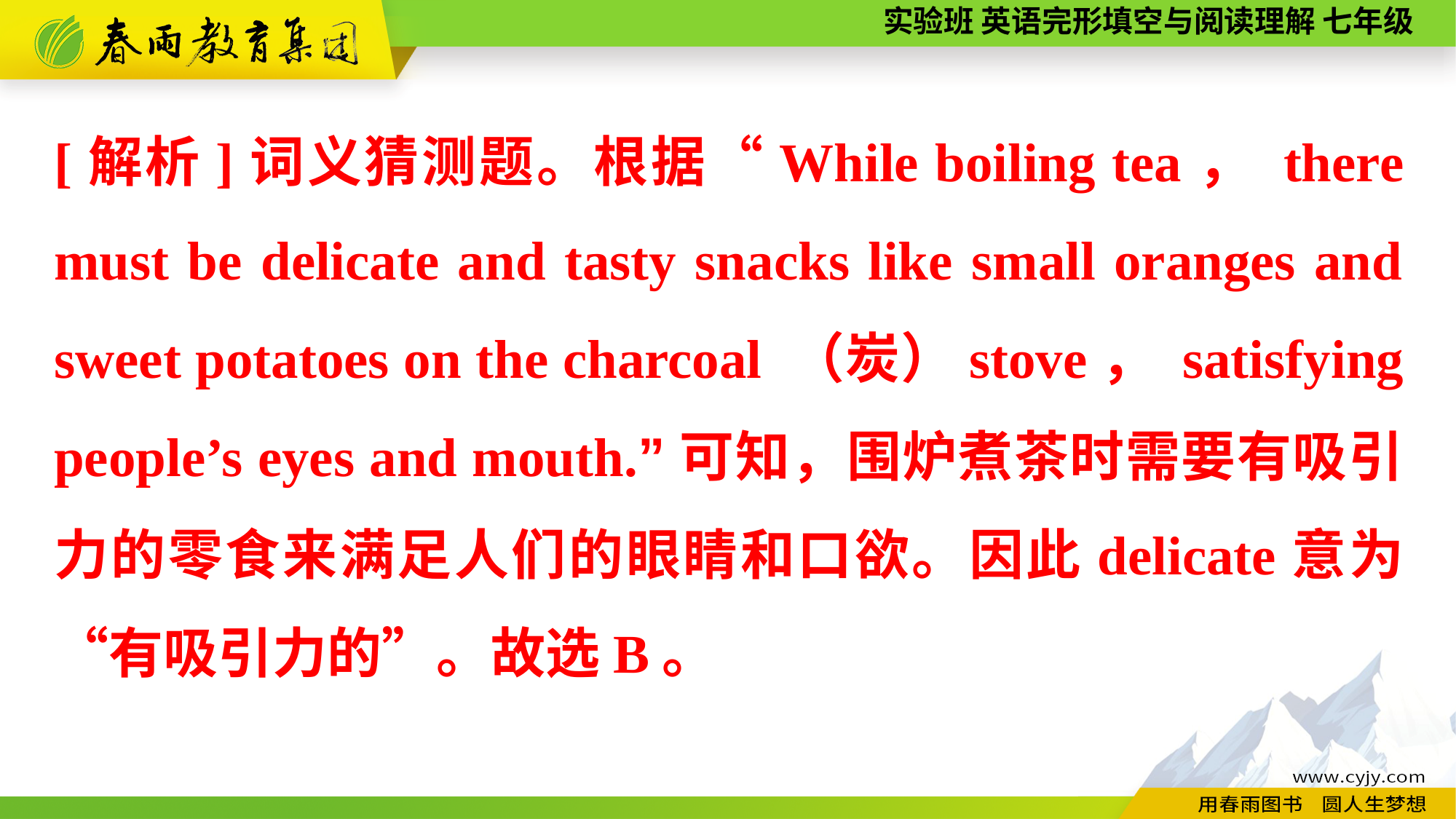

[解析]词义猜测题。根据“While boiling tea， there must be delicate and tasty snacks like small oranges and sweet potatoes on the charcoal （炭）stove， satisfying people’s eyes and mouth.”可知，围炉煮茶时需要有吸引力的零食来满足人们的眼睛和口欲。因此delicate意为“有吸引力的”。故选B。